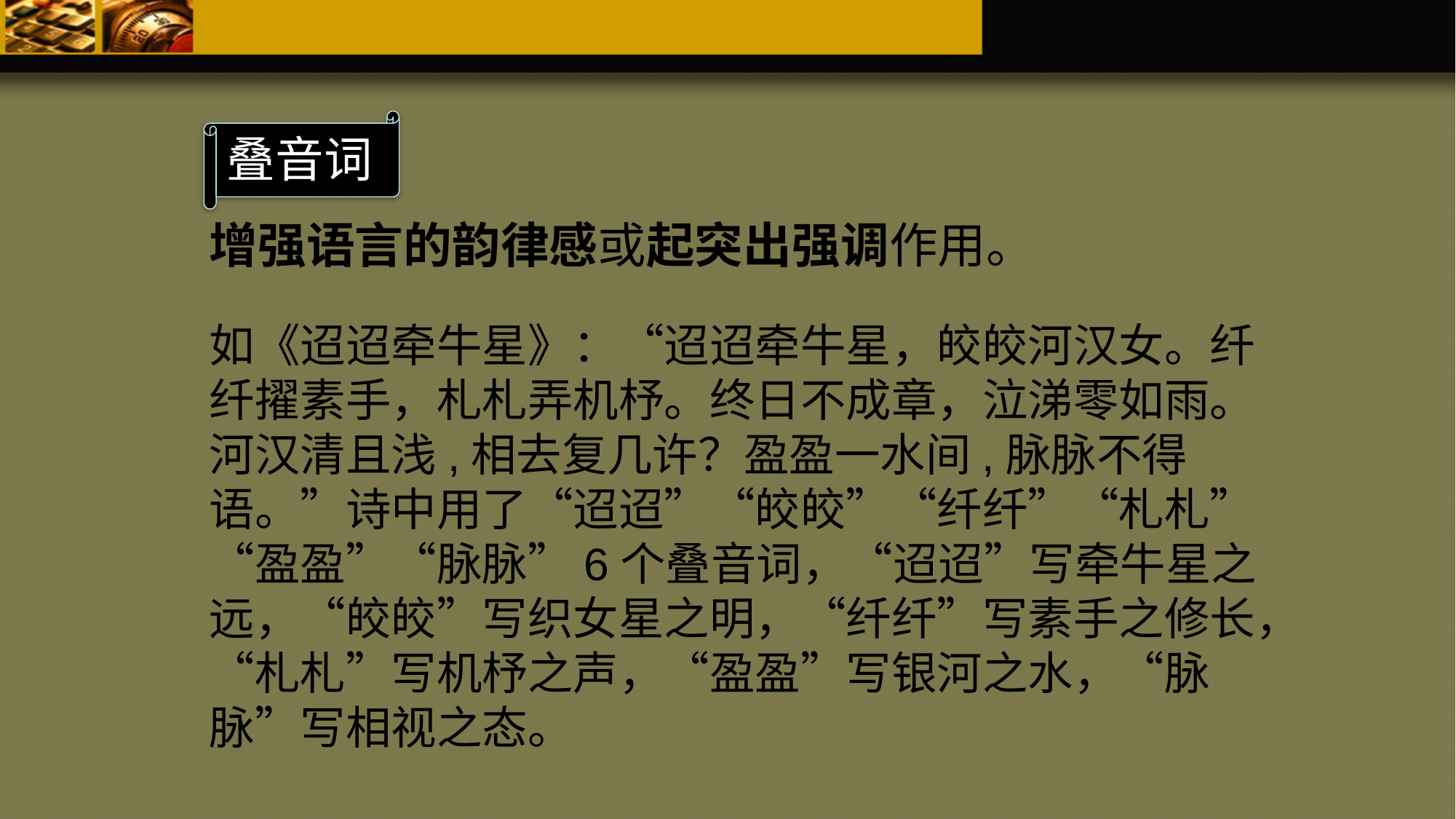

叠音词
增强语言的韵律感或起突出强调作用。

如《迢迢牵牛星》：“迢迢牵牛星，皎皎河汉女。纤纤擢素手，札札弄机杼。终日不成章，泣涕零如雨。河汉清且浅,相去复几许？盈盈一水间,脉脉不得语。”诗中用了“迢迢”“皎皎”“纤纤”“札札” “盈盈”“脉脉”6个叠音词，“迢迢”写牵牛星之远，“皎皎”写织女星之明，“纤纤”写素手之修长，“札札”写机杼之声，“盈盈”写银河之水，“脉脉”写相视之态。